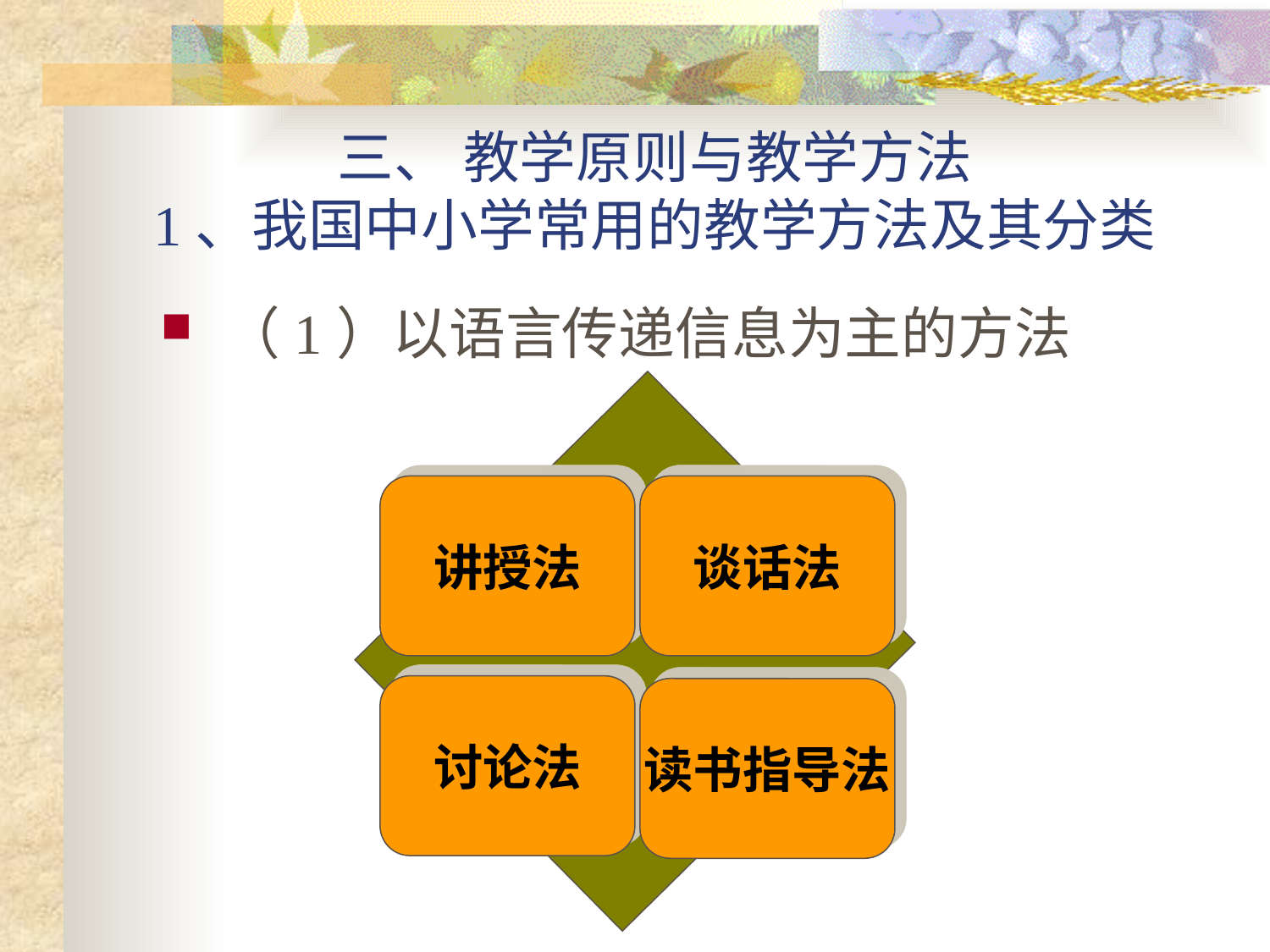

# 三、 教学原则与教学方法 1、我国中小学常用的教学方法及其分类
（1）以语言传递信息为主的方法

讲授法
谈话法
讨论法
读书指导法